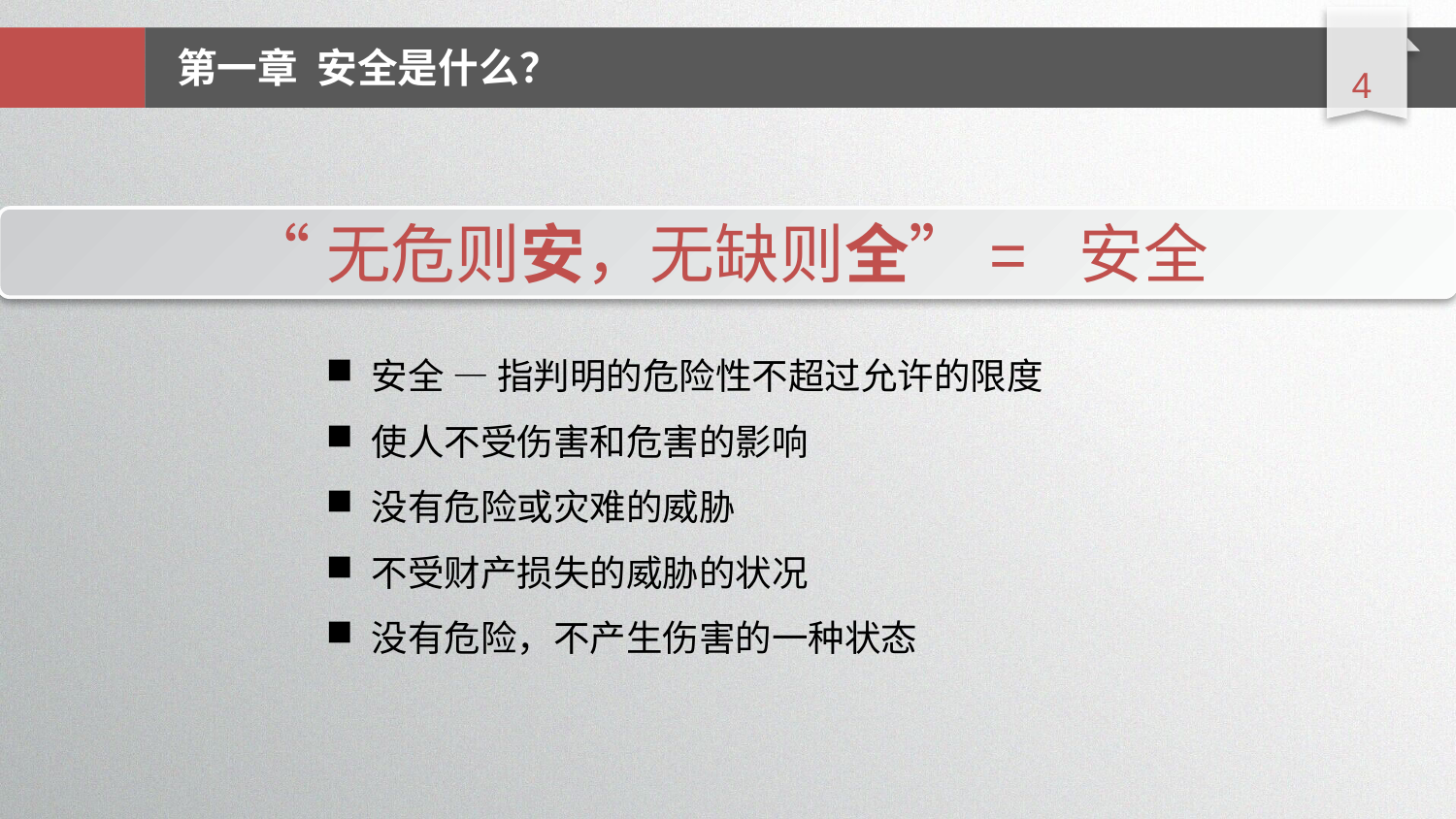

延时符
第一章  安全是什么？
“无危则安，无缺则全”=  安全
安全 — 指判明的危险性不超过允许的限度
使人不受伤害和危害的影响
没有危险或灾难的威胁
不受财产损失的威胁的状况
没有危险，不产生伤害的一种状态